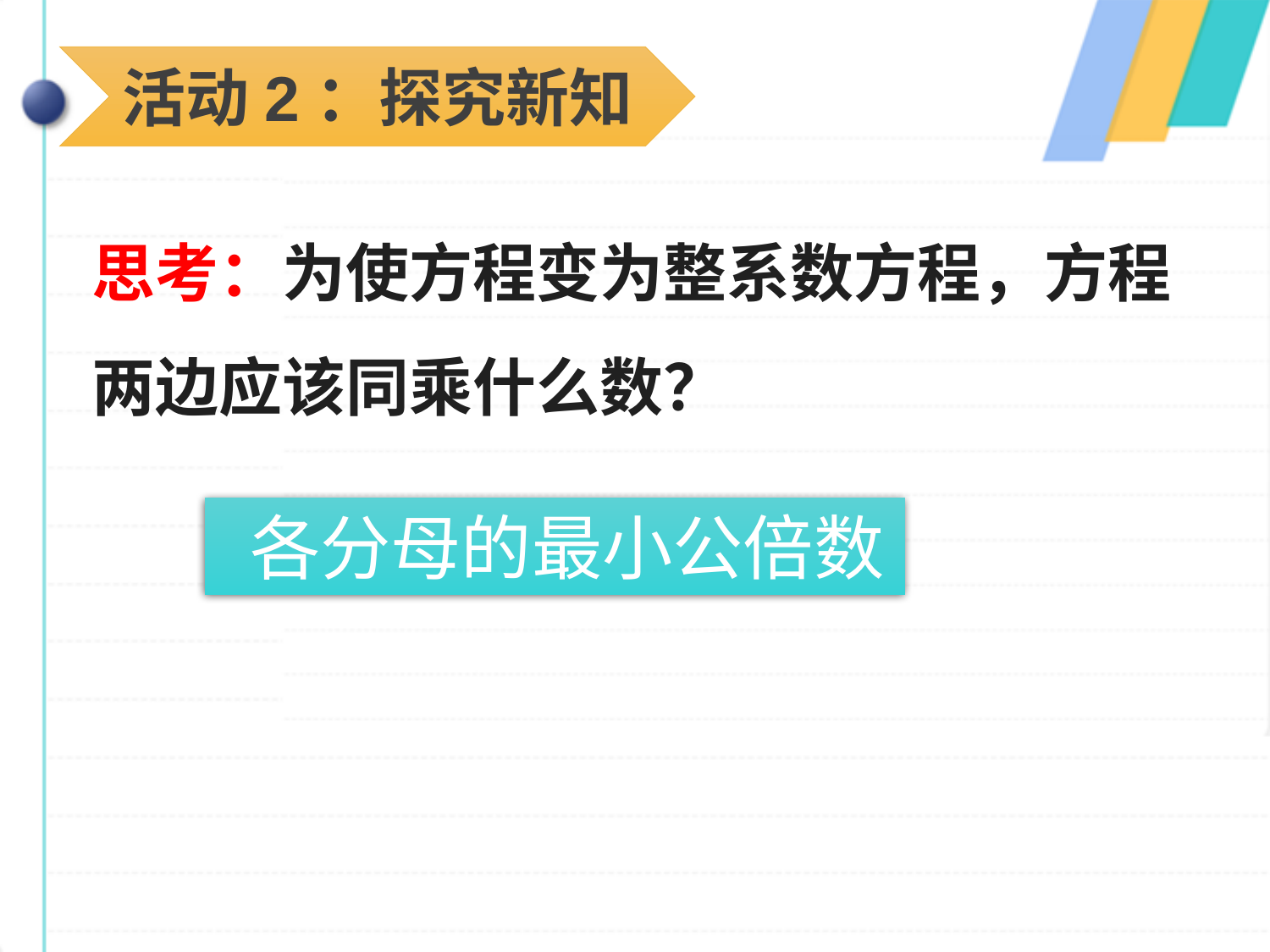

活动2：探究新知
思考：为使方程变为整系数方程，方程两边应该同乘什么数？
 各分母的最小公倍数